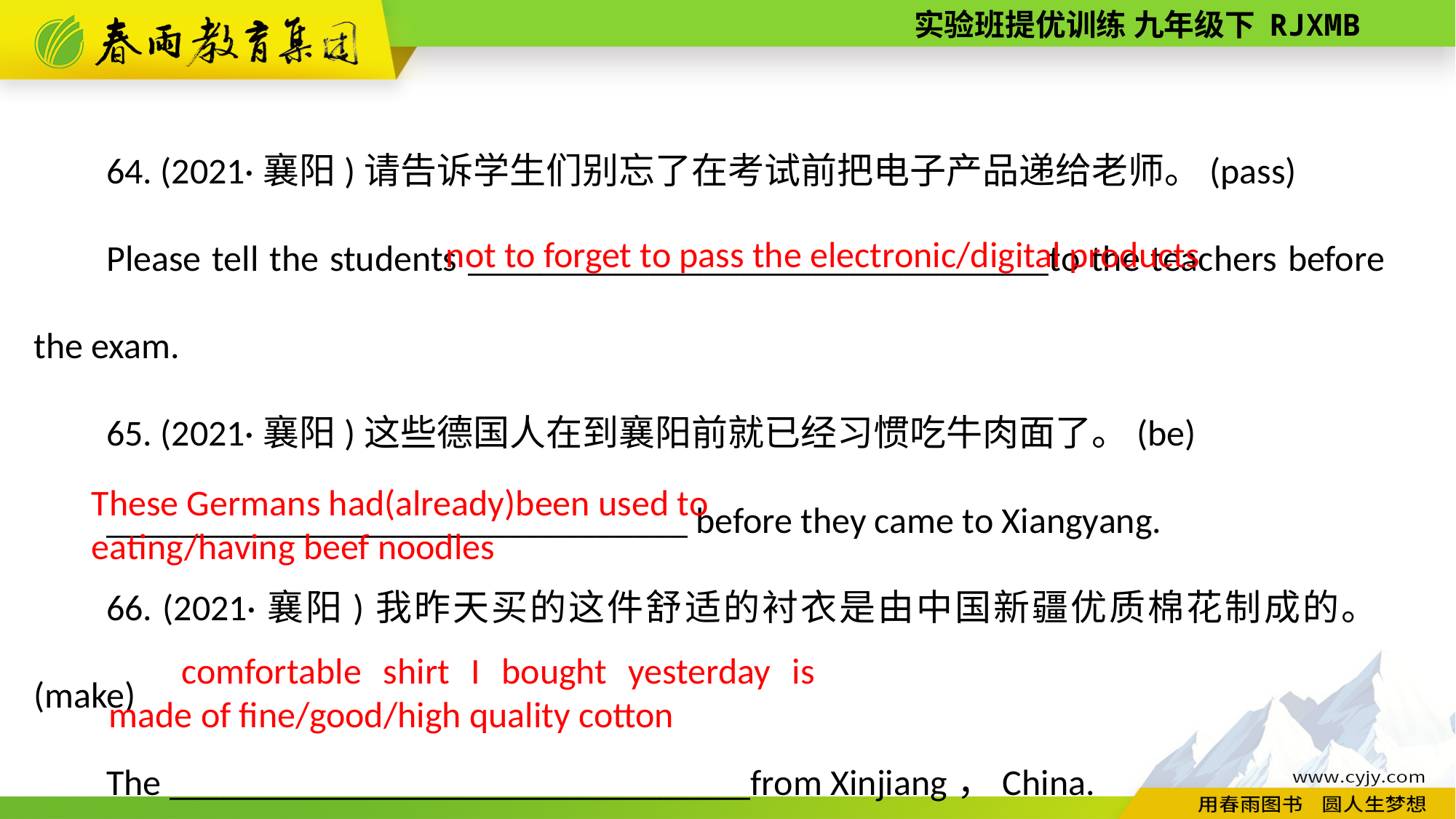

64. (2021·襄阳)请告诉学生们别忘了在考试前把电子产品递给老师。(pass)
Please tell the students ________________________________to the teachers before the exam.
65. (2021·襄阳)这些德国人在到襄阳前就已经习惯吃牛肉面了。(be)
________________________________ before they came to Xiangyang.
66. (2021·襄阳)我昨天买的这件舒适的衬衣是由中国新疆优质棉花制成的。(make)
The ________________________________from Xinjiang，China.
not to forget to pass the electronic/digital products
These Germans had(already)been used to
eating/having beef noodles
comfortable shirt I bought yesterday is made of fine/good/high quality cotton